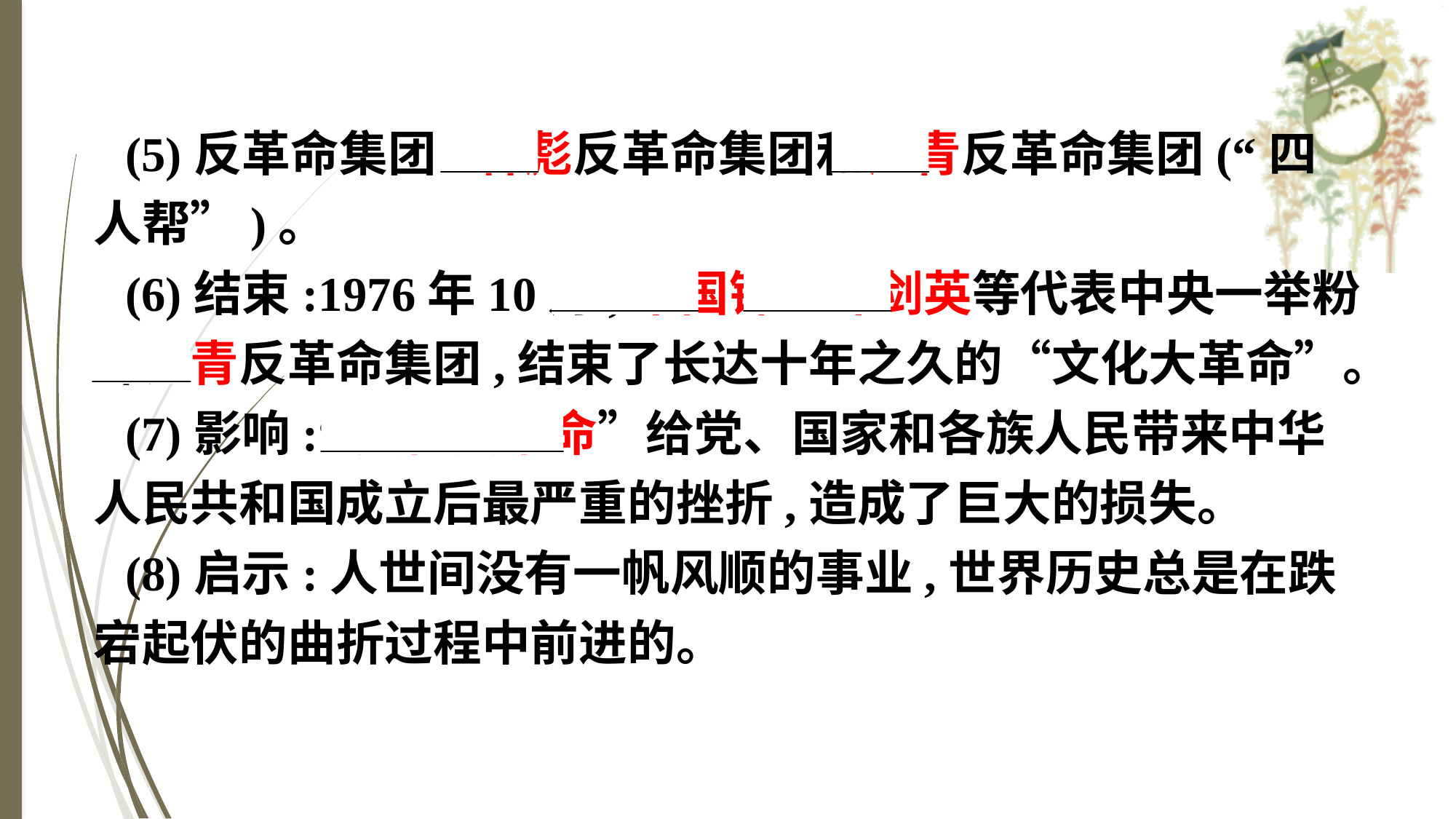

(5)反革命集团:林彪反革命集团和江青反革命集团(“四人帮”)。
(6)结束:1976年10月,华国锋、叶剑英等代表中央一举粉碎江青反革命集团,结束了长达十年之久的“文化大革命”。
(7)影响:“文化大革命”给党、国家和各族人民带来中华人民共和国成立后最严重的挫折,造成了巨大的损失。
(8)启示:人世间没有一帆风顺的事业,世界历史总是在跌宕起伏的曲折过程中前进的。